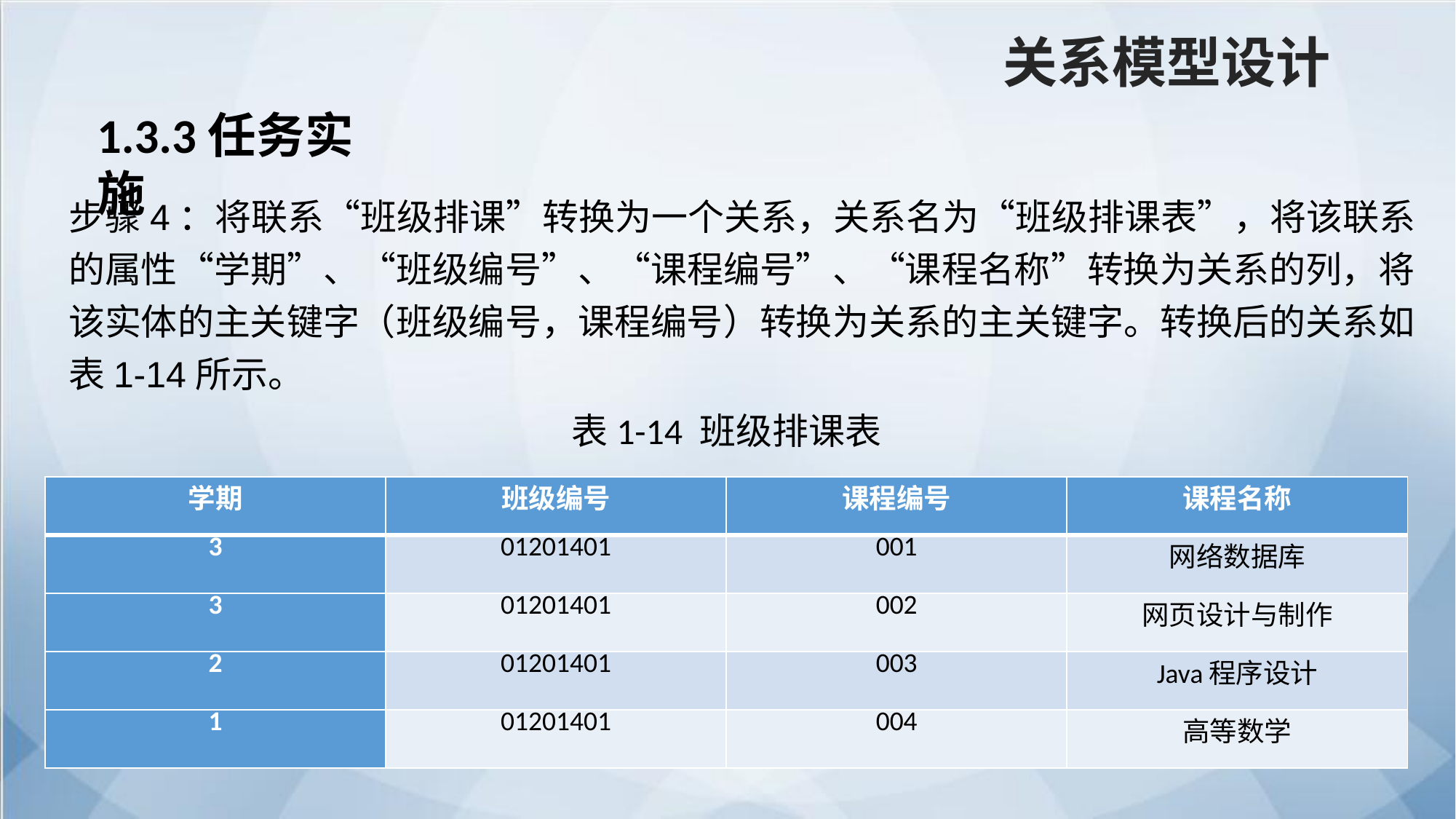

关系模型设计
1.3.3任务实施
步骤4：将联系“班级排课”转换为一个关系，关系名为“班级排课表”，将该联系的属性“学期”、“班级编号”、“课程编号”、“课程名称”转换为关系的列，将该实体的主关键字（班级编号，课程编号）转换为关系的主关键字。转换后的关系如表1-14所示。
表1-14 班级排课表
| 学期 | 班级编号 | 课程编号 | 课程名称 |
| --- | --- | --- | --- |
| 3 | 01201401 | 001 | 网络数据库 |
| 3 | 01201401 | 002 | 网页设计与制作 |
| 2 | 01201401 | 003 | Java程序设计 |
| 1 | 01201401 | 004 | 高等数学 |